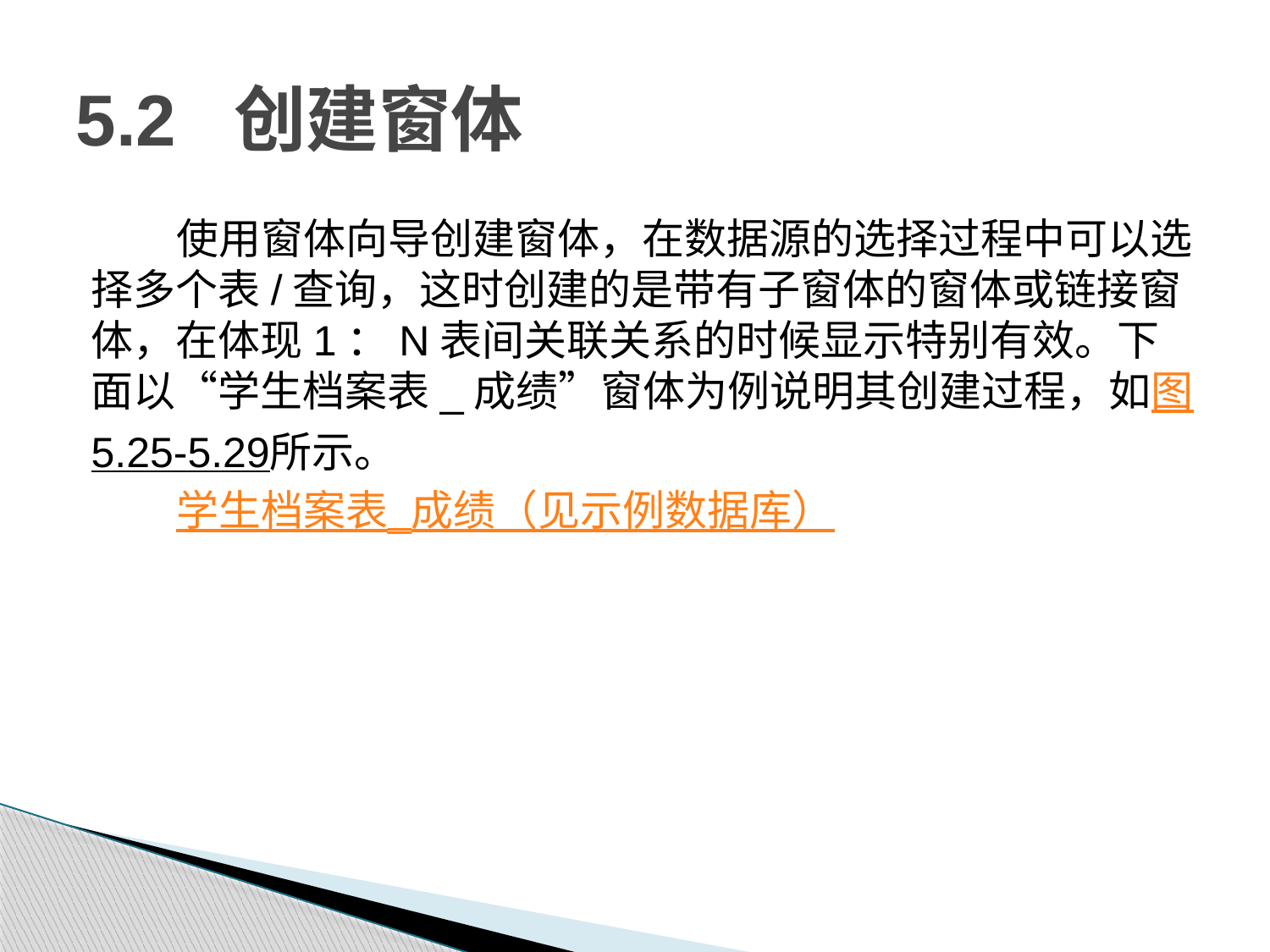

# 5.2  创建窗体
使用窗体向导创建窗体，在数据源的选择过程中可以选择多个表/查询，这时创建的是带有子窗体的窗体或链接窗体，在体现1：N表间关联关系的时候显示特别有效。下面以“学生档案表_成绩”窗体为例说明其创建过程，如图5.25-5.29所示。
学生档案表_成绩（见示例数据库）